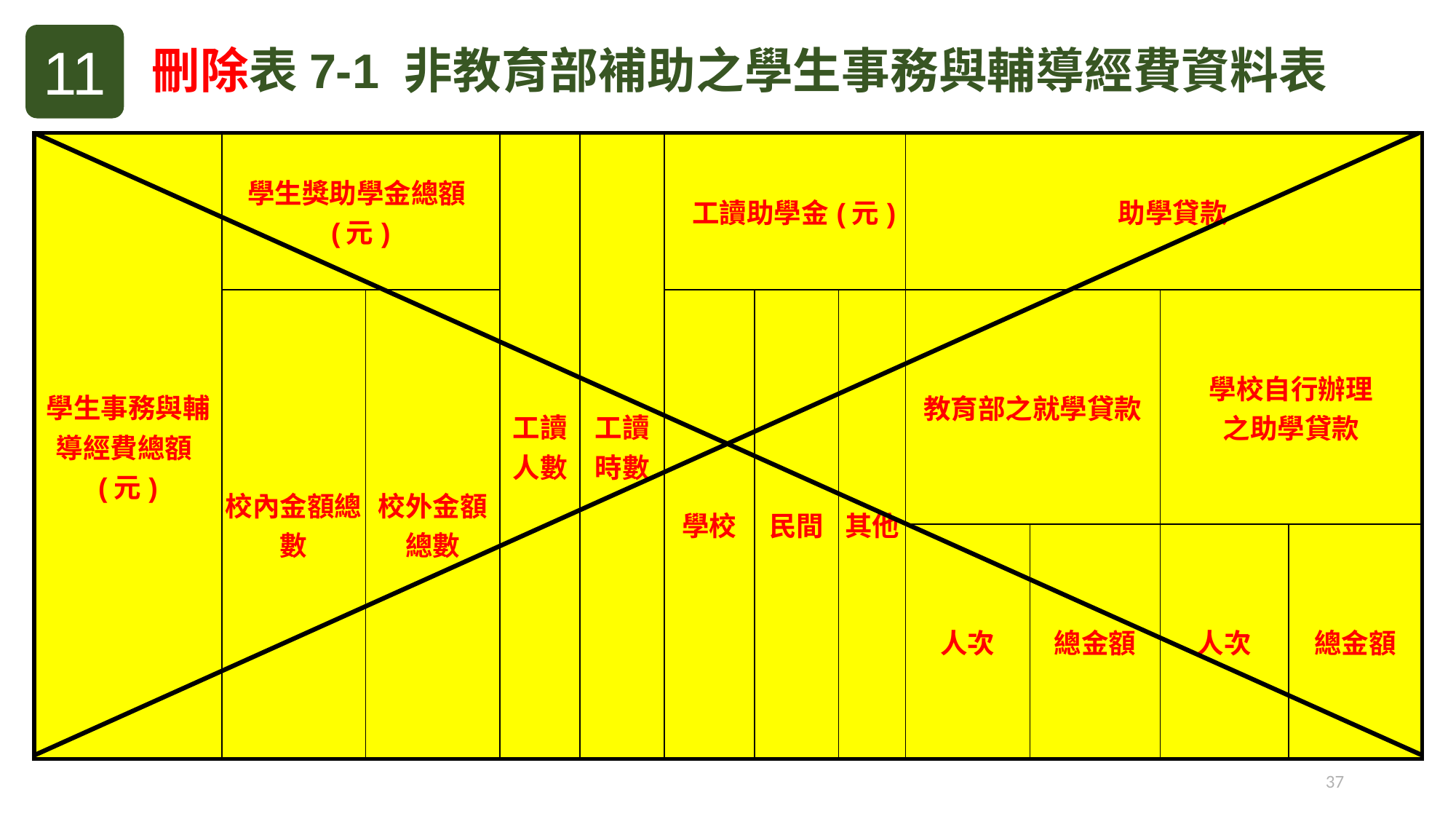

刪除表7-1 非教育部補助之學生事務與輔導經費資料表
11
| 學生事務與輔導經費總額(元) | 學生獎助學金總額(元) |  | 工讀人數 | 工讀時數 | 工讀助學金(元) |  |  | 助學貸款 |  |  |  |
| --- | --- | --- | --- | --- | --- | --- | --- | --- | --- | --- | --- |
|  | 校內金額總數 | 校外金額總數 |  |  | 學校 | 民間 | 其他 | 教育部之就學貸款 |  | 學校自行辦理 之助學貸款 |  |
|  |  |  |  |  |  |  |  | 人次 | 總金額 | 人次 | 總金額 |
37